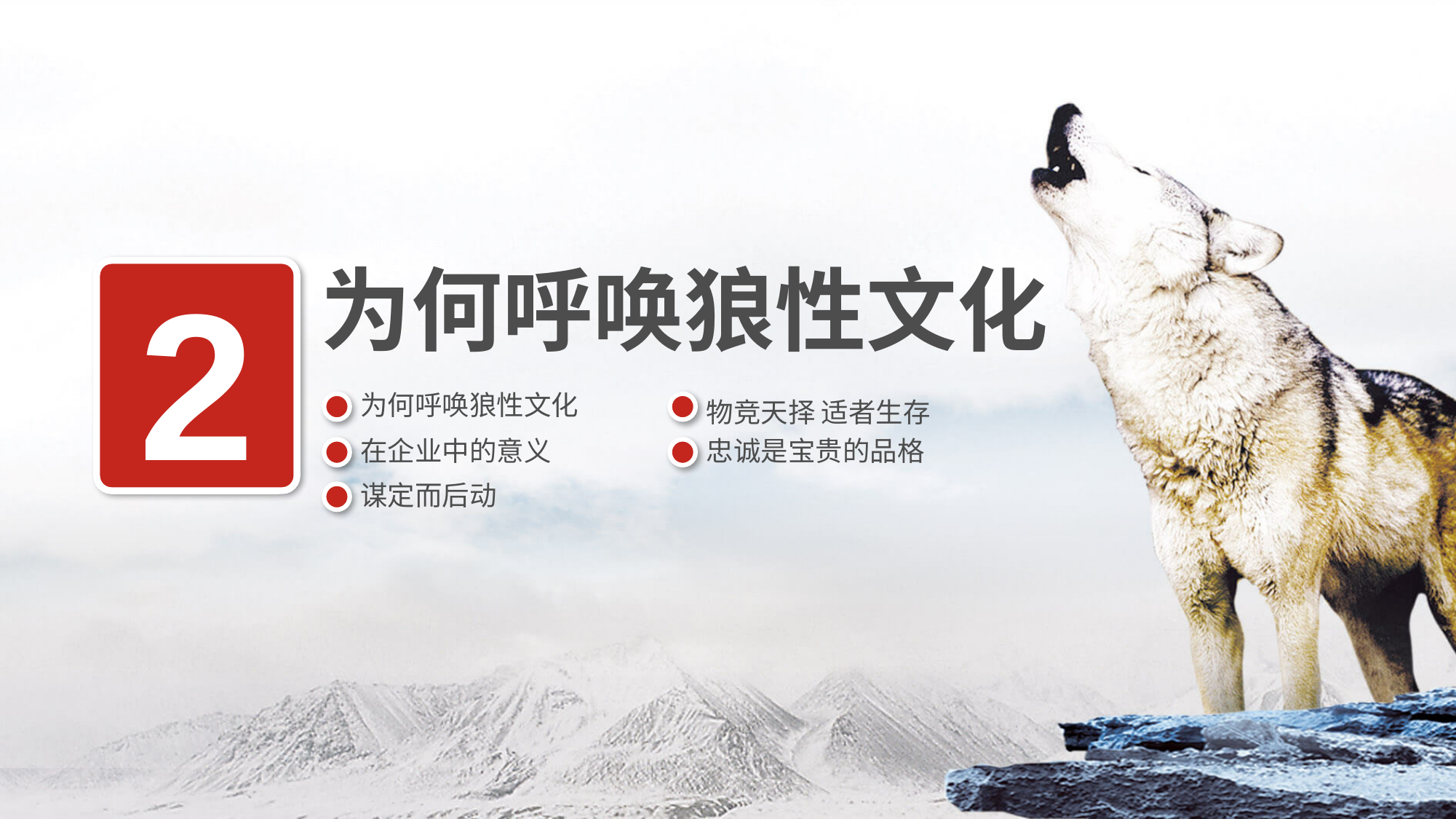

为何呼唤狼性文化
2

为何呼唤狼性文化
物竞天择 适者生存

在企业中的意义
忠诚是宝贵的品格

谋定而后动